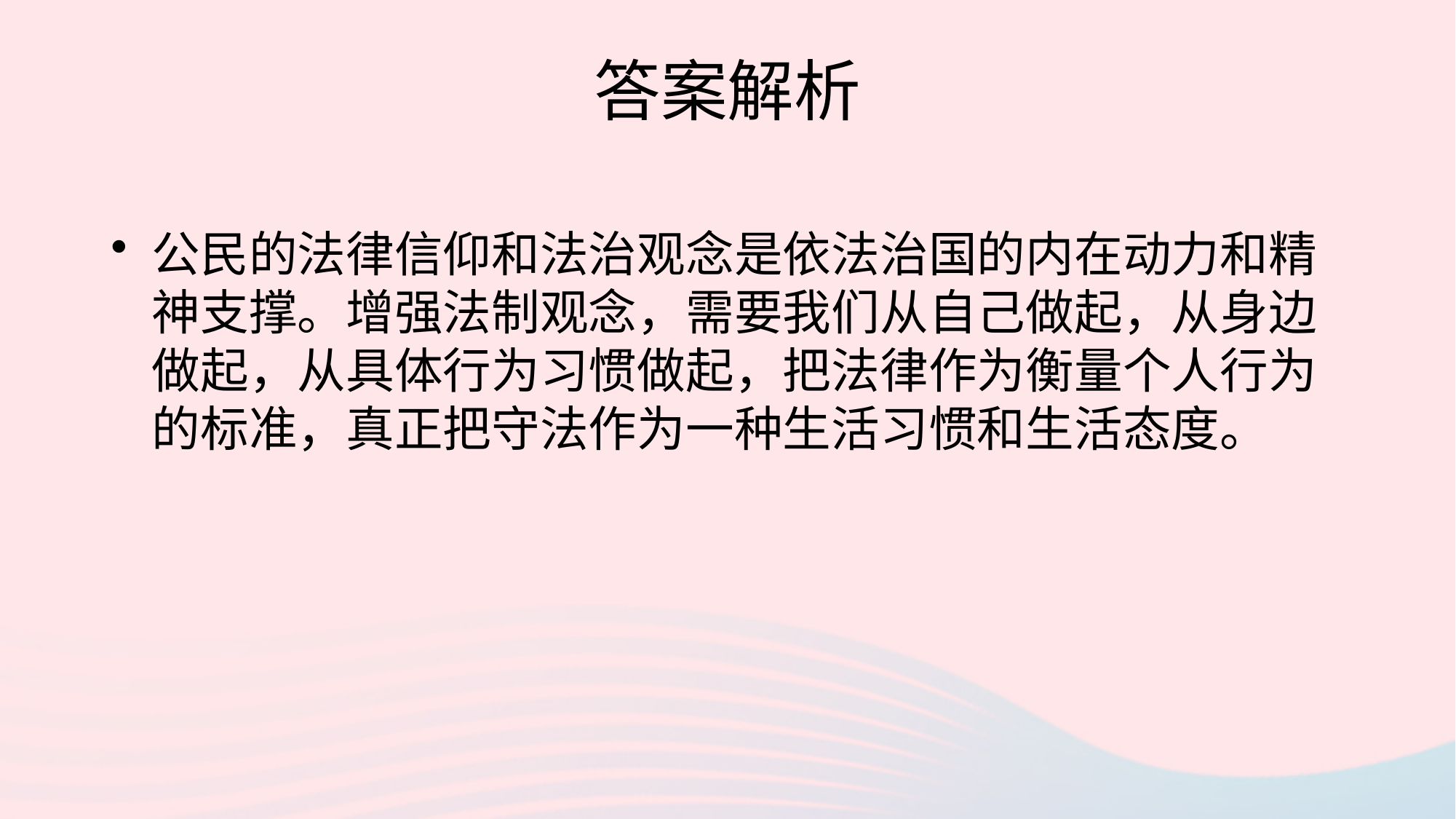

# 答案解析
公民的法律信仰和法治观念是依法治国的内在动力和精神支撑。增强法制观念，需要我们从自己做起，从身边做起，从具体行为习惯做起，把法律作为衡量个人行为的标准，真正把守法作为一种生活习惯和生活态度。